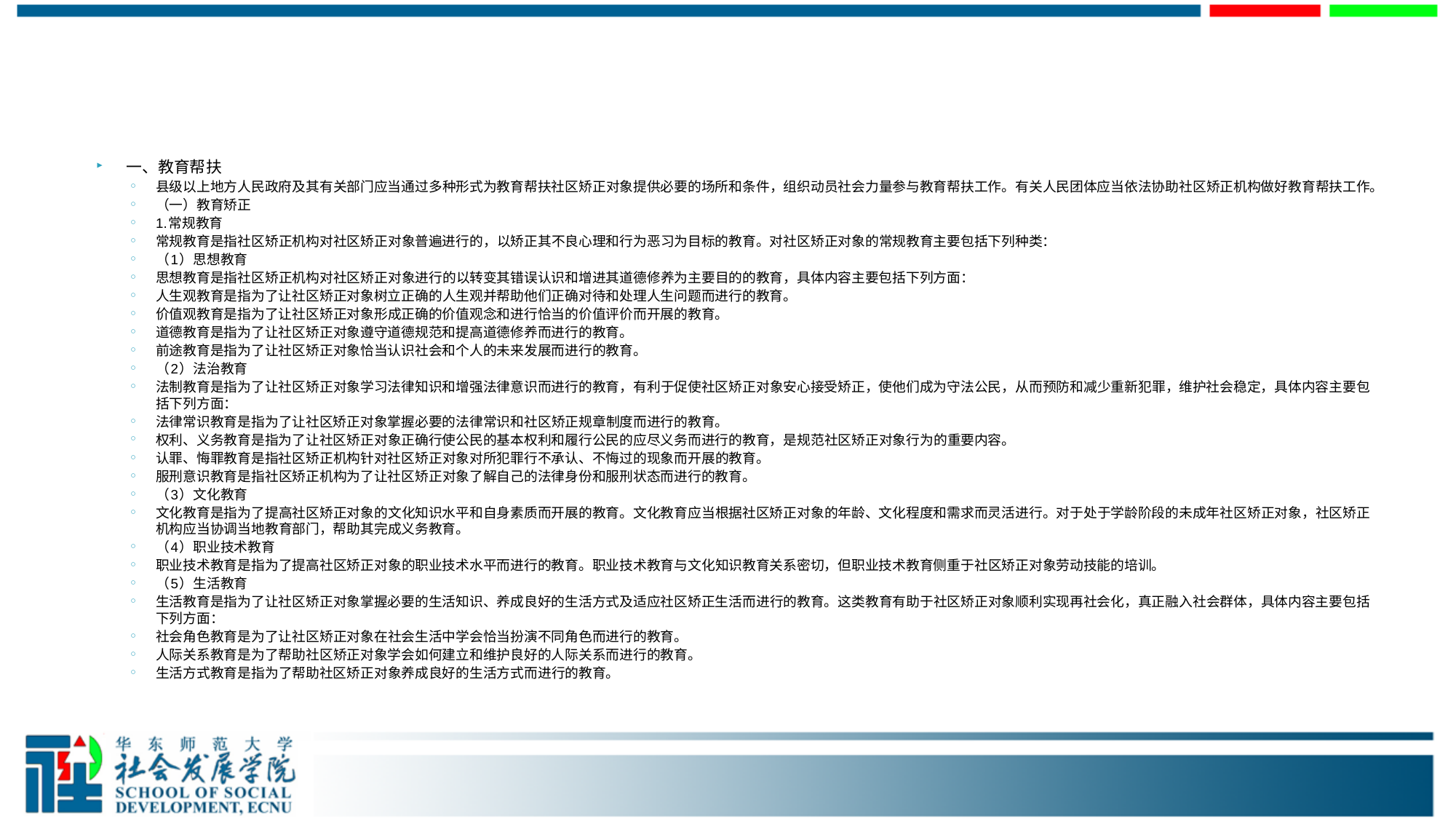

#
一、教育帮扶
县级以上地方人民政府及其有关部门应当通过多种形式为教育帮扶社区矫正对象提供必要的场所和条件，组织动员社会力量参与教育帮扶工作。有关人民团体应当依法协助社区矫正机构做好教育帮扶工作。
（一）教育矫正
1.常规教育
常规教育是指社区矫正机构对社区矫正对象普遍进行的，以矫正其不良心理和行为恶习为目标的教育。对社区矫正对象的常规教育主要包括下列种类：
（1）思想教育
思想教育是指社区矫正机构对社区矫正对象进行的以转变其错误认识和增进其道德修养为主要目的的教育，具体内容主要包括下列方面：
人生观教育是指为了让社区矫正对象树立正确的人生观并帮助他们正确对待和处理人生问题而进行的教育。
价值观教育是指为了让社区矫正对象形成正确的价值观念和进行恰当的价值评价而开展的教育。
道德教育是指为了让社区矫正对象遵守道德规范和提高道德修养而进行的教育。
前途教育是指为了让社区矫正对象恰当认识社会和个人的未来发展而进行的教育。
（2）法治教育
法制教育是指为了让社区矫正对象学习法律知识和增强法律意识而进行的教育，有利于促使社区矫正对象安心接受矫正，使他们成为守法公民，从而预防和减少重新犯罪，维护社会稳定，具体内容主要包括下列方面：
法律常识教育是指为了让社区矫正对象掌握必要的法律常识和社区矫正规章制度而进行的教育。
权利、义务教育是指为了让社区矫正对象正确行使公民的基本权利和履行公民的应尽义务而进行的教育，是规范社区矫正对象行为的重要内容。
认罪、悔罪教育是指社区矫正机构针对社区矫正对象对所犯罪行不承认、不悔过的现象而开展的教育。
服刑意识教育是指社区矫正机构为了让社区矫正对象了解自己的法律身份和服刑状态而进行的教育。
（3）文化教育
文化教育是指为了提高社区矫正对象的文化知识水平和自身素质而开展的教育。文化教育应当根据社区矫正对象的年龄、文化程度和需求而灵活进行。对于处于学龄阶段的未成年社区矫正对象，社区矫正机构应当协调当地教育部门，帮助其完成义务教育。
（4）职业技术教育
职业技术教育是指为了提高社区矫正对象的职业技术水平而进行的教育。职业技术教育与文化知识教育关系密切，但职业技术教育侧重于社区矫正对象劳动技能的培训。
（5）生活教育
生活教育是指为了让社区矫正对象掌握必要的生活知识、养成良好的生活方式及适应社区矫正生活而进行的教育。这类教育有助于社区矫正对象顺利实现再社会化，真正融入社会群体，具体内容主要包括下列方面：
社会角色教育是为了让社区矫正对象在社会生活中学会恰当扮演不同角色而进行的教育。
人际关系教育是为了帮助社区矫正对象学会如何建立和维护良好的人际关系而进行的教育。
生活方式教育是指为了帮助社区矫正对象养成良好的生活方式而进行的教育。